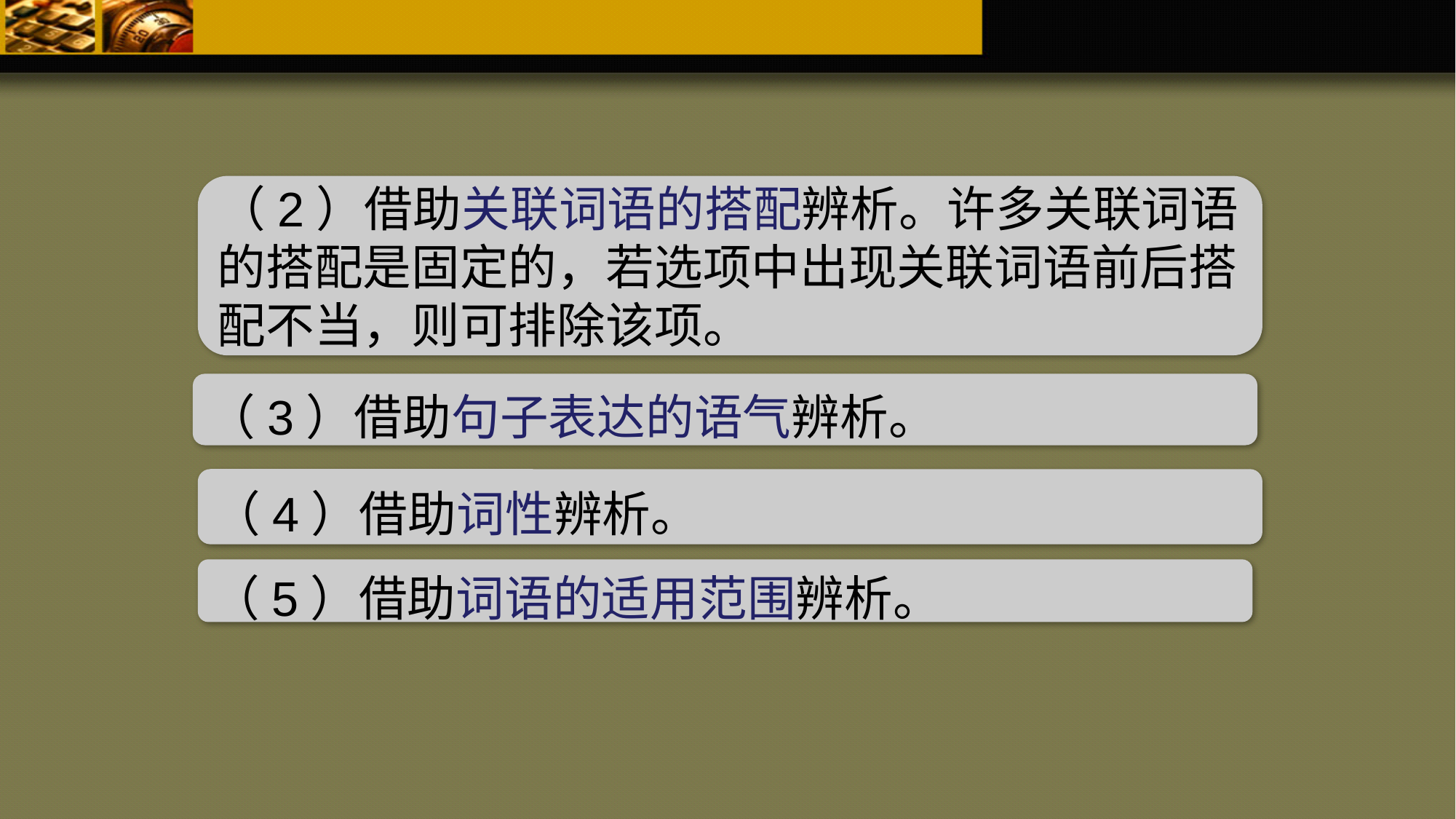

（2）借助关联词语的搭配辨析。许多关联词语
的搭配是固定的，若选项中出现关联词语前后搭配不当，则可排除该项。
（3）借助句子表达的语气辨析。
（4）借助词性辨析。
（5）借助词语的适用范围辨析。